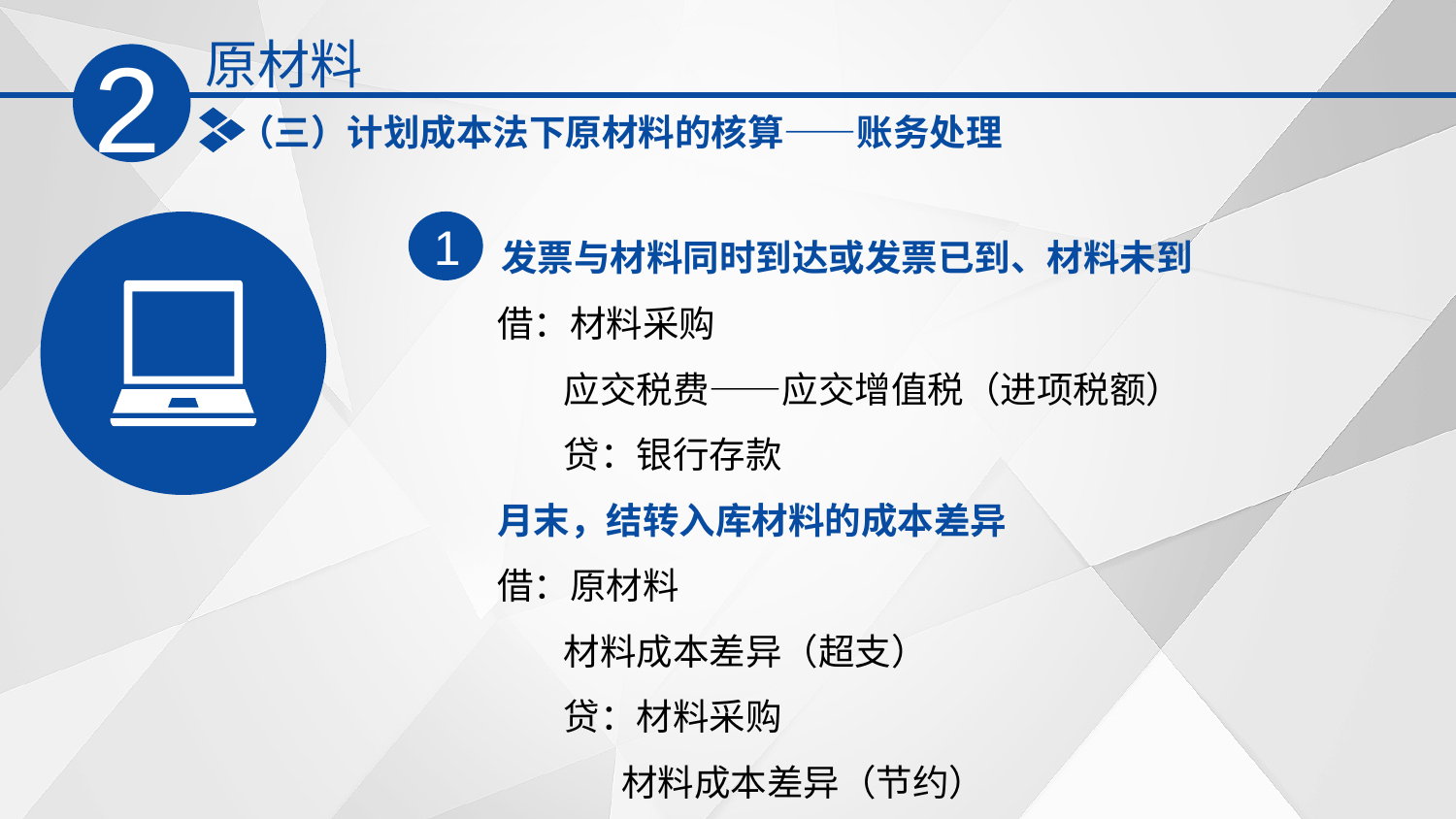

原材料
2

（三）计划成本法下原材料的核算——账务处理

发票与材料同时到达或发票已到、材料未到
1

借：材料采购
       应交税费——应交增值税（进项税额）
       贷：银行存款
月末，结转入库材料的成本差异
借：原材料
       材料成本差异（超支）
       贷：材料采购
              材料成本差异（节约）